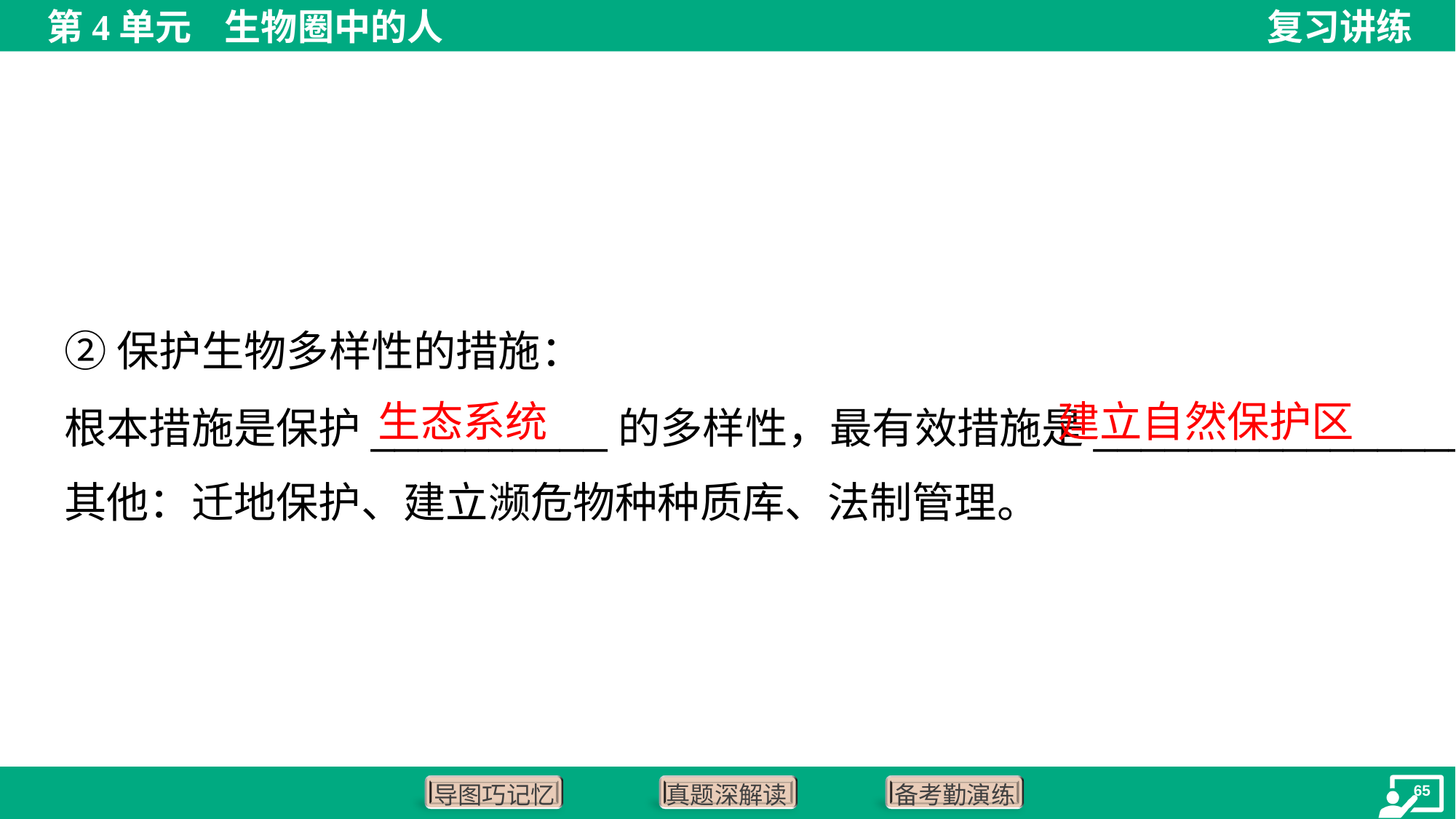

②保护生物多样性的措施：
根本措施是保护__________的多样性，最有效措施是________________。
其他：迁地保护、建立濒危物种种质库、法制管理。
生态系统
建立自然保护区